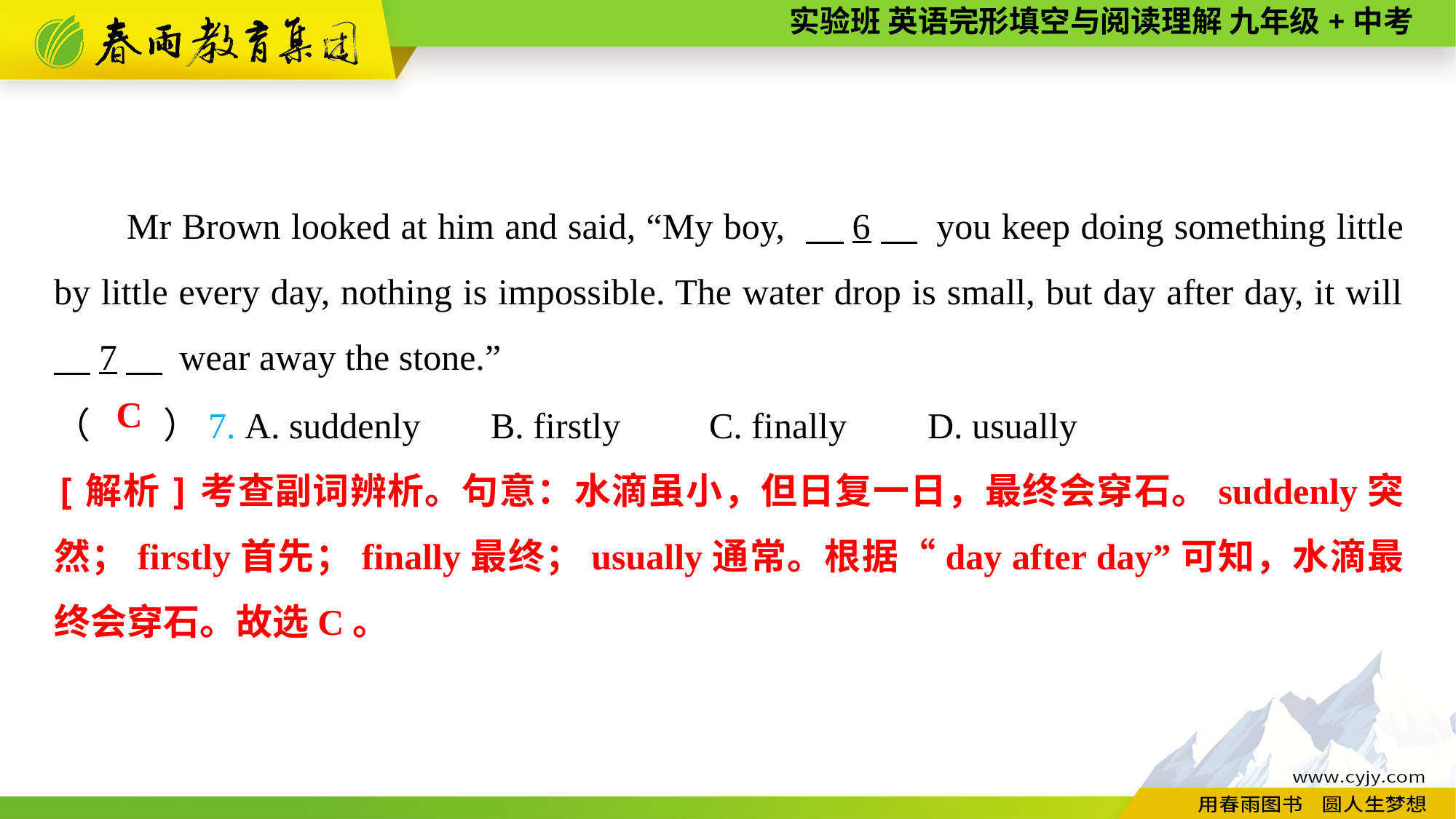

Mr Brown looked at him and said, “My boy, 　6　 you keep doing something little by little every day, nothing is impossible. The water drop is small, but day after day, it will 　7　 wear away the stone.”
（　　）7. A. suddenly	B. firstly	C. finally	D. usually
C
[解析]考查副词辨析。句意：水滴虽小，但日复一日，最终会穿石。suddenly突然；firstly首先；finally最终；usually通常。根据“day after day”可知，水滴最终会穿石。故选C。